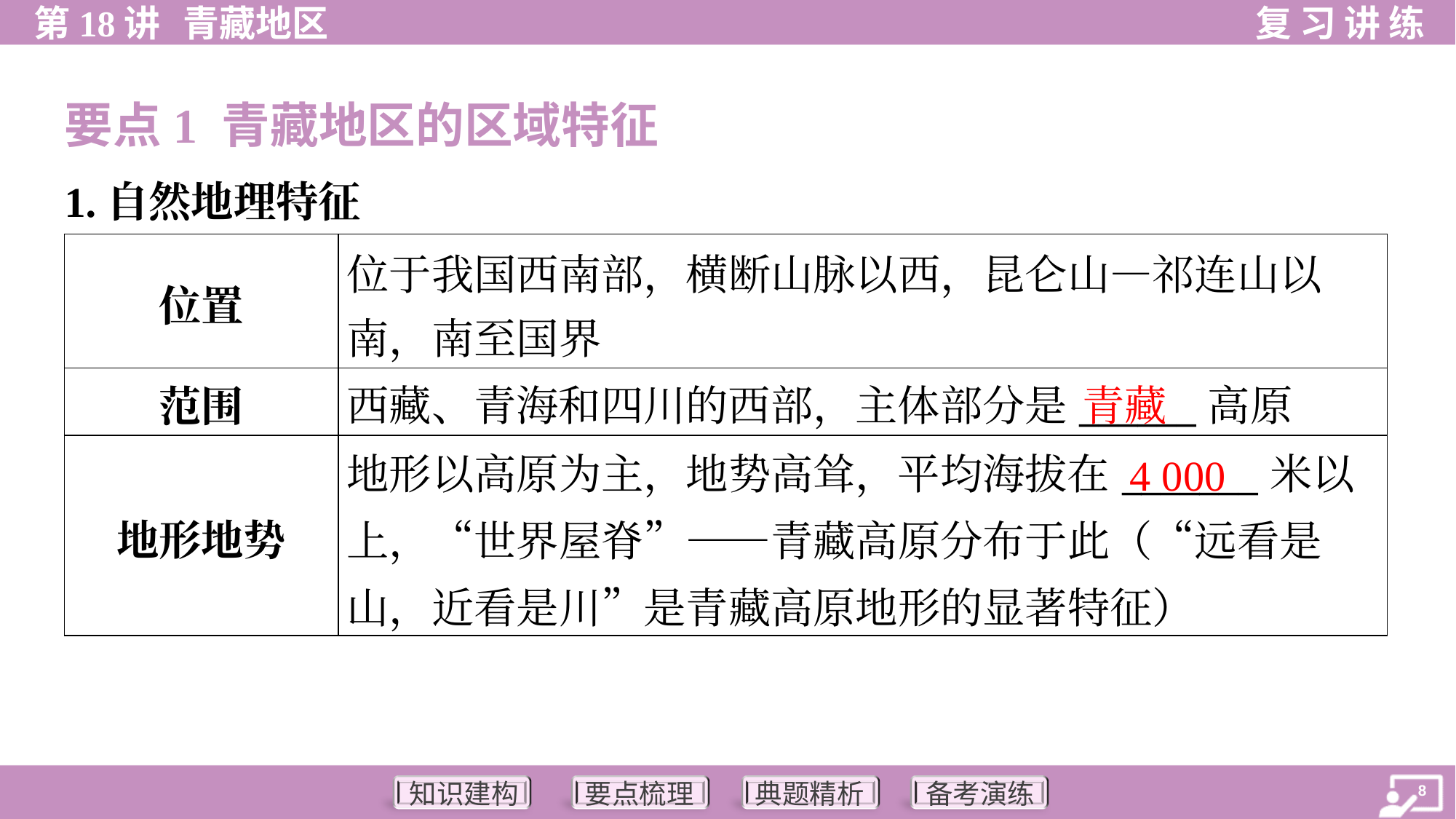

要点1 青藏地区的区域特征
1.自然地理特征
| 位置 | 位于我国西南部，横断山脉以西，昆仑山—祁连山以 南，南至国界 |
| --- | --- |
| 范围 | 西藏、青海和四川的西部，主体部分是\_\_\_\_\_\_高原 |
| 地形地势 | 地形以高原为主，地势高耸，平均海拔在\_\_\_\_\_\_\_米以 上，“世界屋脊”——青藏高原分布于此（“远看是山，近看是川”是青藏高原地形的显著特征） |
青藏
4 000